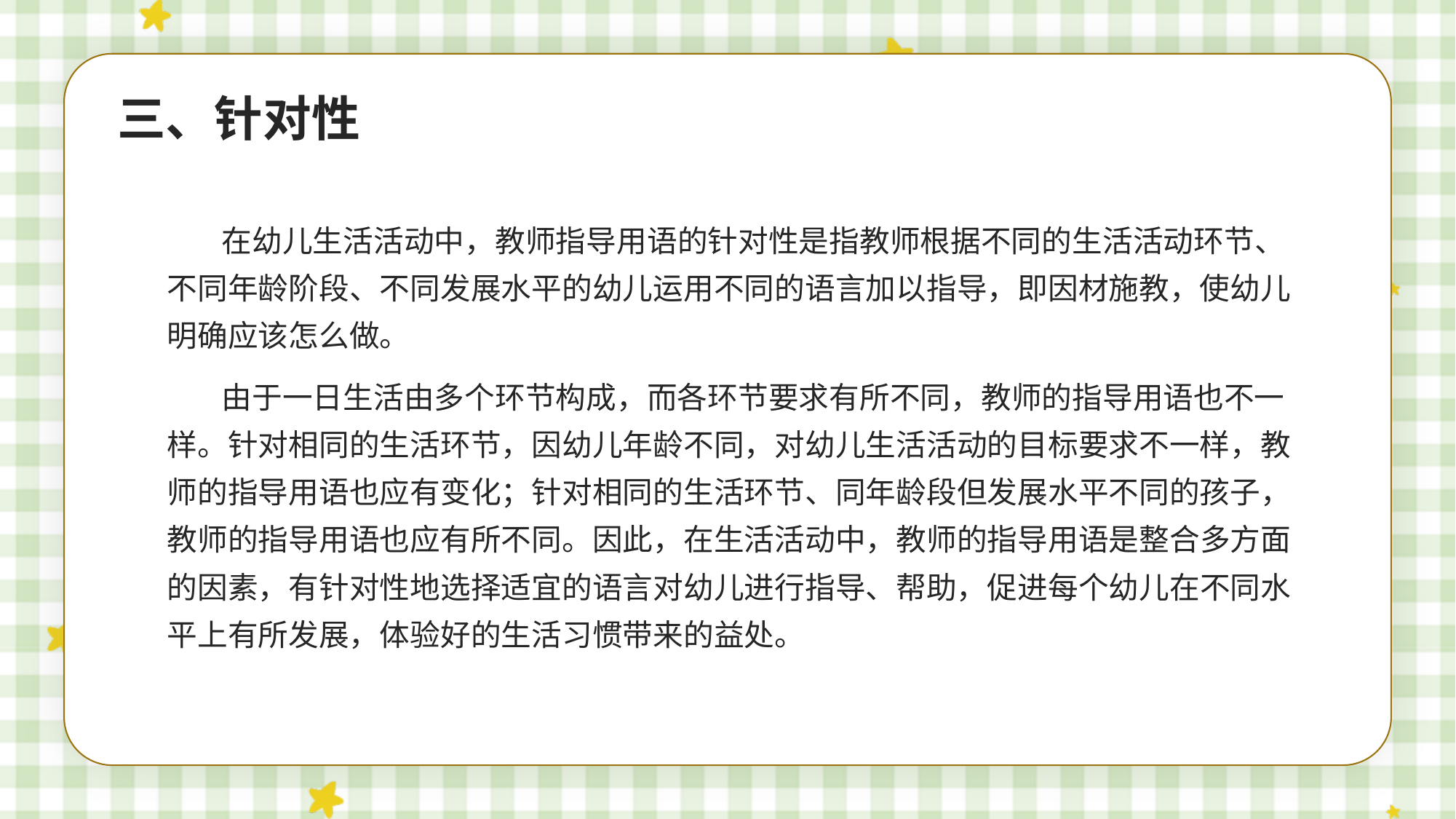

三、针对性
在幼儿生活活动中，教师指导用语的针对性是指教师根据不同的生活活动环节、不同年龄阶段、不同发展水平的幼儿运用不同的语言加以指导，即因材施教，使幼儿明确应该怎么做。
由于一日生活由多个环节构成，而各环节要求有所不同，教师的指导用语也不一样。针对相同的生活环节，因幼儿年龄不同，对幼儿生活活动的目标要求不一样，教师的指导用语也应有变化；针对相同的生活环节、同年龄段但发展水平不同的孩子，教师的指导用语也应有所不同。因此，在生活活动中，教师的指导用语是整合多方面的因素，有针对性地选择适宜的语言对幼儿进行指导、帮助，促进每个幼儿在不同水平上有所发展，体验好的生活习惯带来的益处。